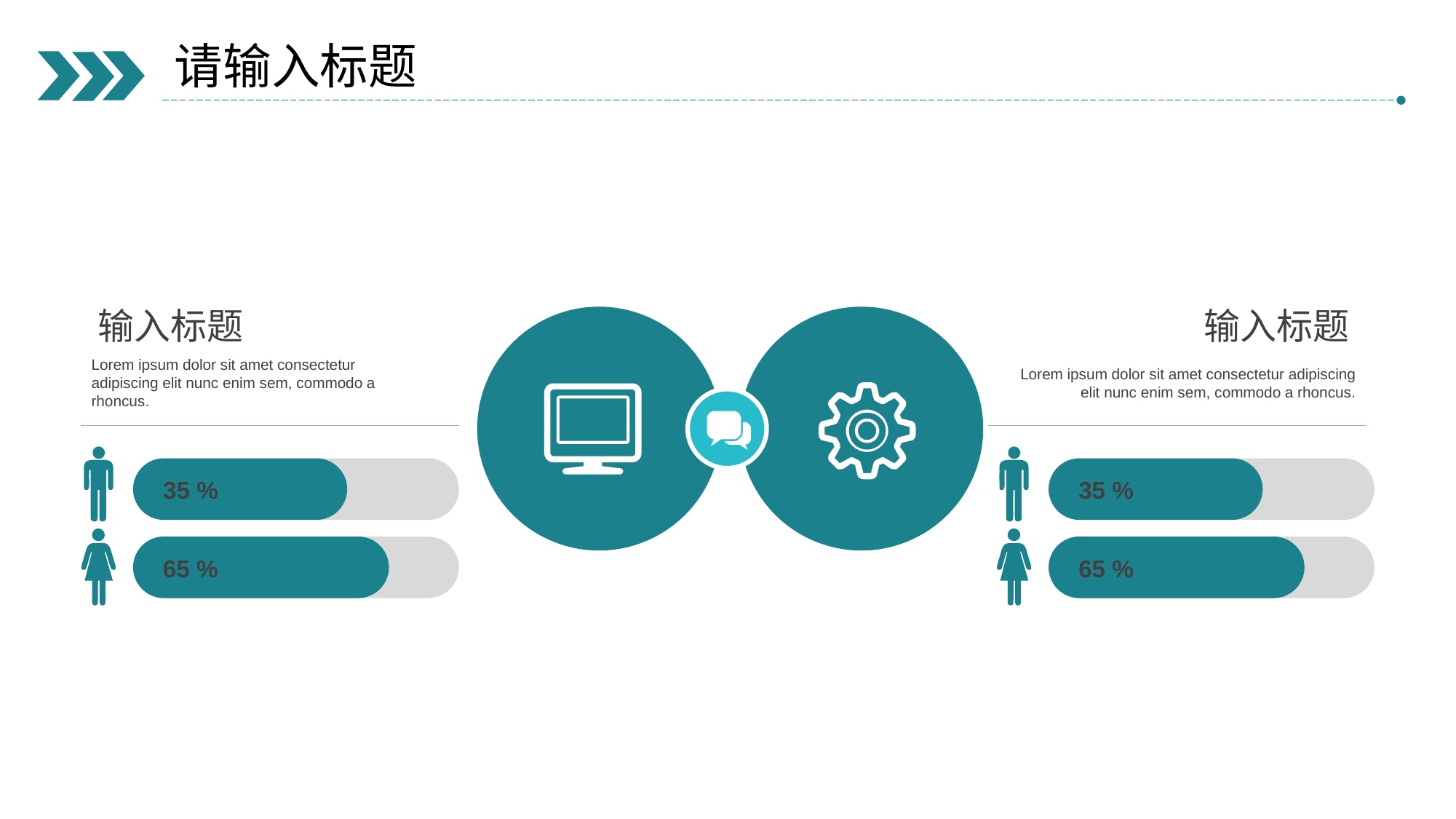

请输入标题

输入标题
输入标题

Lorem ipsum dolor sit amet consectetur adipiscing elit nunc enim sem, commodo a rhoncus.
Lorem ipsum dolor sit amet consectetur adipiscing elit nunc enim sem, commodo a rhoncus.

35 %
35 %

65 %
65 %